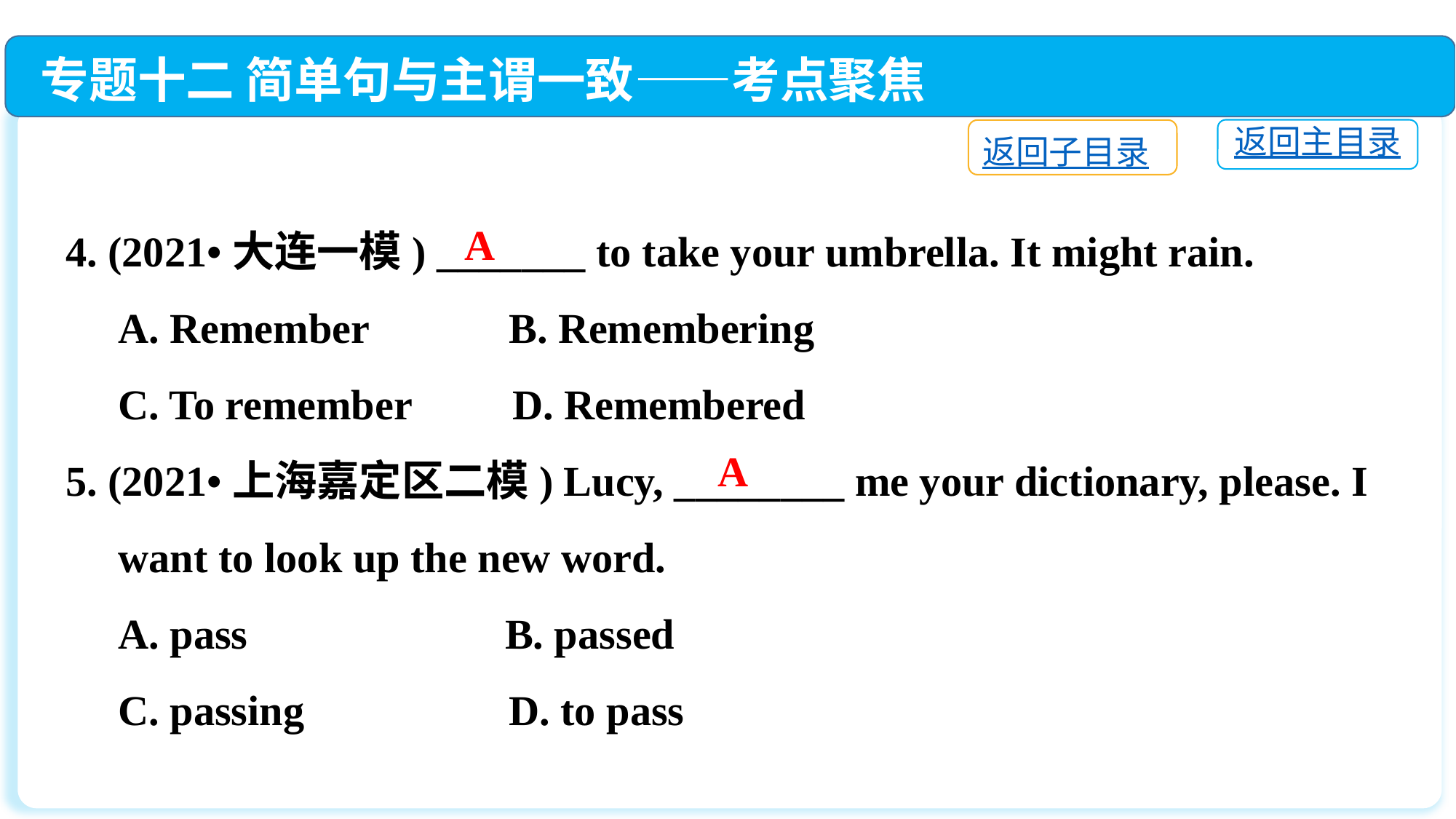

专题十二 简单句与主谓一致——考点聚焦

返回主目录

返回子目录
4. (2021•大连一模) _______ to take your umbrella. It might rain.
     A. Remember	           B. Remembering
     C. To remember	 D. Remembered
5. (2021•上海嘉定区二模) Lucy, ________ me your dictionary, please. I
     want to look up the new word.
     A. pass	                     B. passed
     C. passing	           D. to pass

A
A